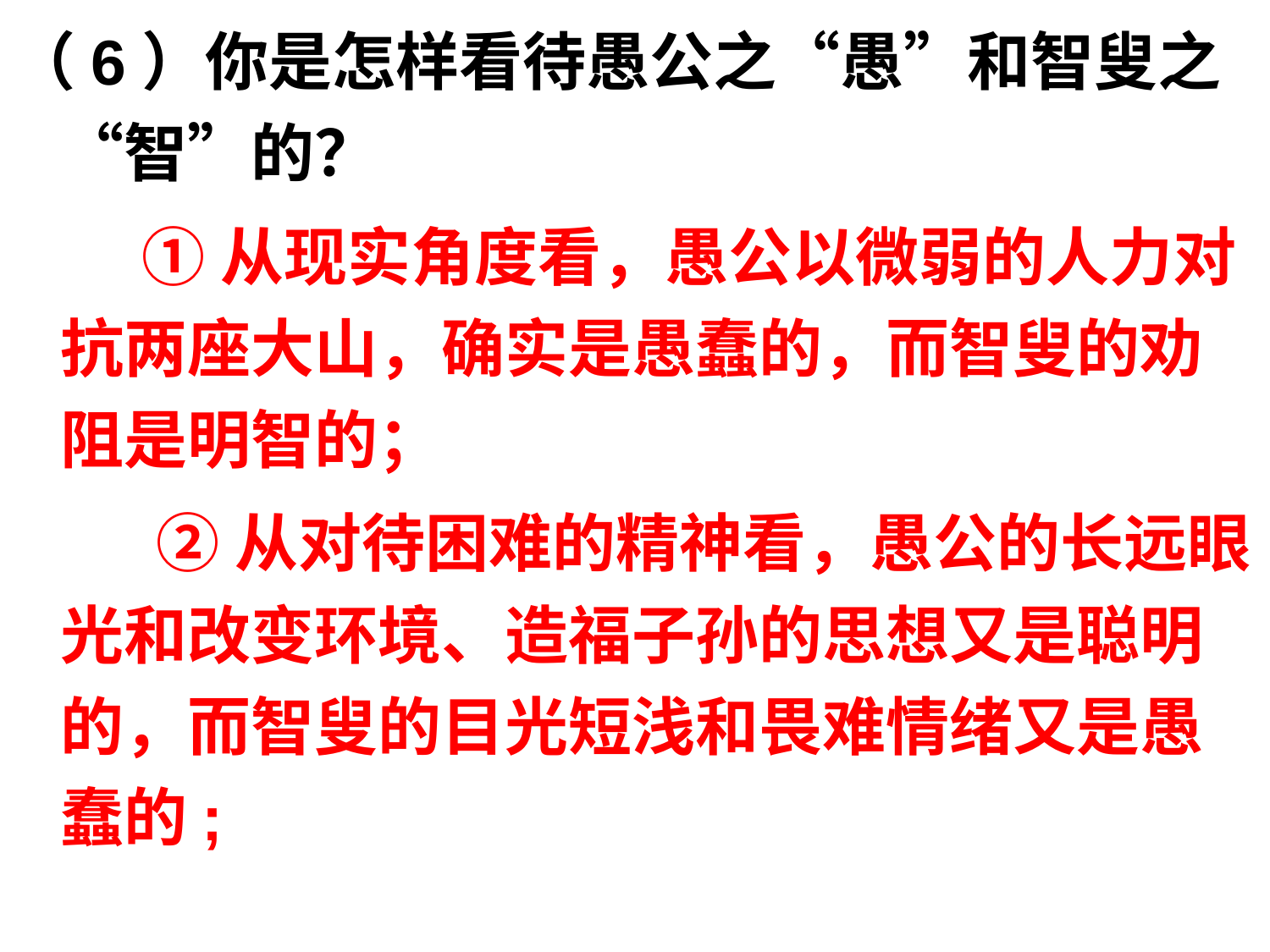

（6）你是怎样看待愚公之“愚”和智叟之“智”的？
         ①从现实角度看，愚公以微弱的人力对抗两座大山，确实是愚蠢的，而智叟的劝阻是明智的；
          ②从对待困难的精神看，愚公的长远眼光和改变环境、造福子孙的思想又是聪明的，而智叟的目光短浅和畏难情绪又是愚蠢的;
#